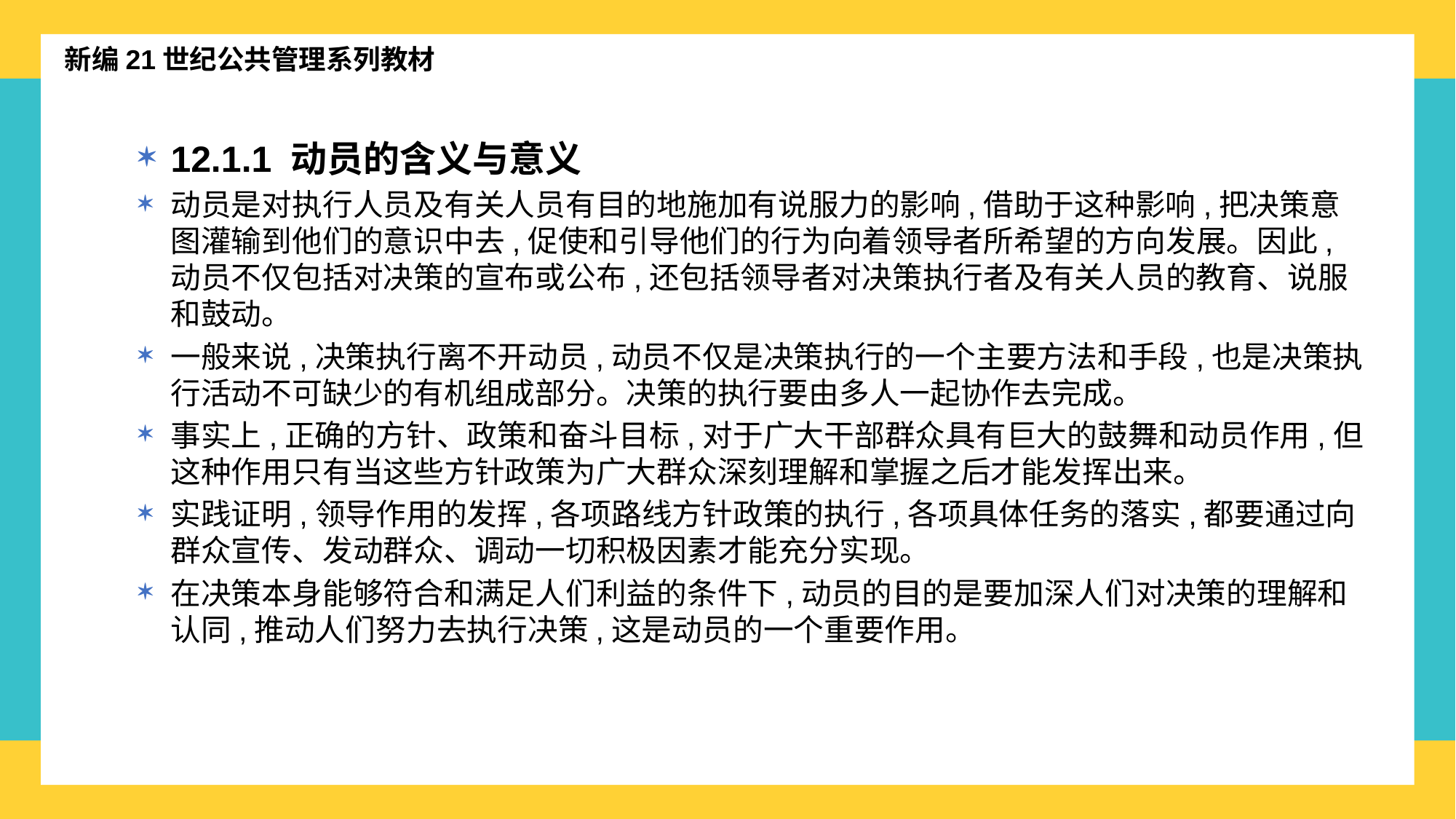

新编21世纪公共管理系列教材
12.1.1 动员的含义与意义
动员是对执行人员及有关人员有目的地施加有说服力的影响,借助于这种影响,把决策意图灌输到他们的意识中去,促使和引导他们的行为向着领导者所希望的方向发展。因此,动员不仅包括对决策的宣布或公布,还包括领导者对决策执行者及有关人员的教育、说服和鼓动。
一般来说,决策执行离不开动员,动员不仅是决策执行的一个主要方法和手段,也是决策执行活动不可缺少的有机组成部分。决策的执行要由多人一起协作去完成。
事实上,正确的方针、政策和奋斗目标,对于广大干部群众具有巨大的鼓舞和动员作用,但这种作用只有当这些方针政策为广大群众深刻理解和掌握之后才能发挥出来。
实践证明,领导作用的发挥,各项路线方针政策的执行,各项具体任务的落实,都要通过向群众宣传、发动群众、调动一切积极因素才能充分实现。
在决策本身能够符合和满足人们利益的条件下,动员的目的是要加深人们对决策的理解和认同,推动人们努力去执行决策,这是动员的一个重要作用。